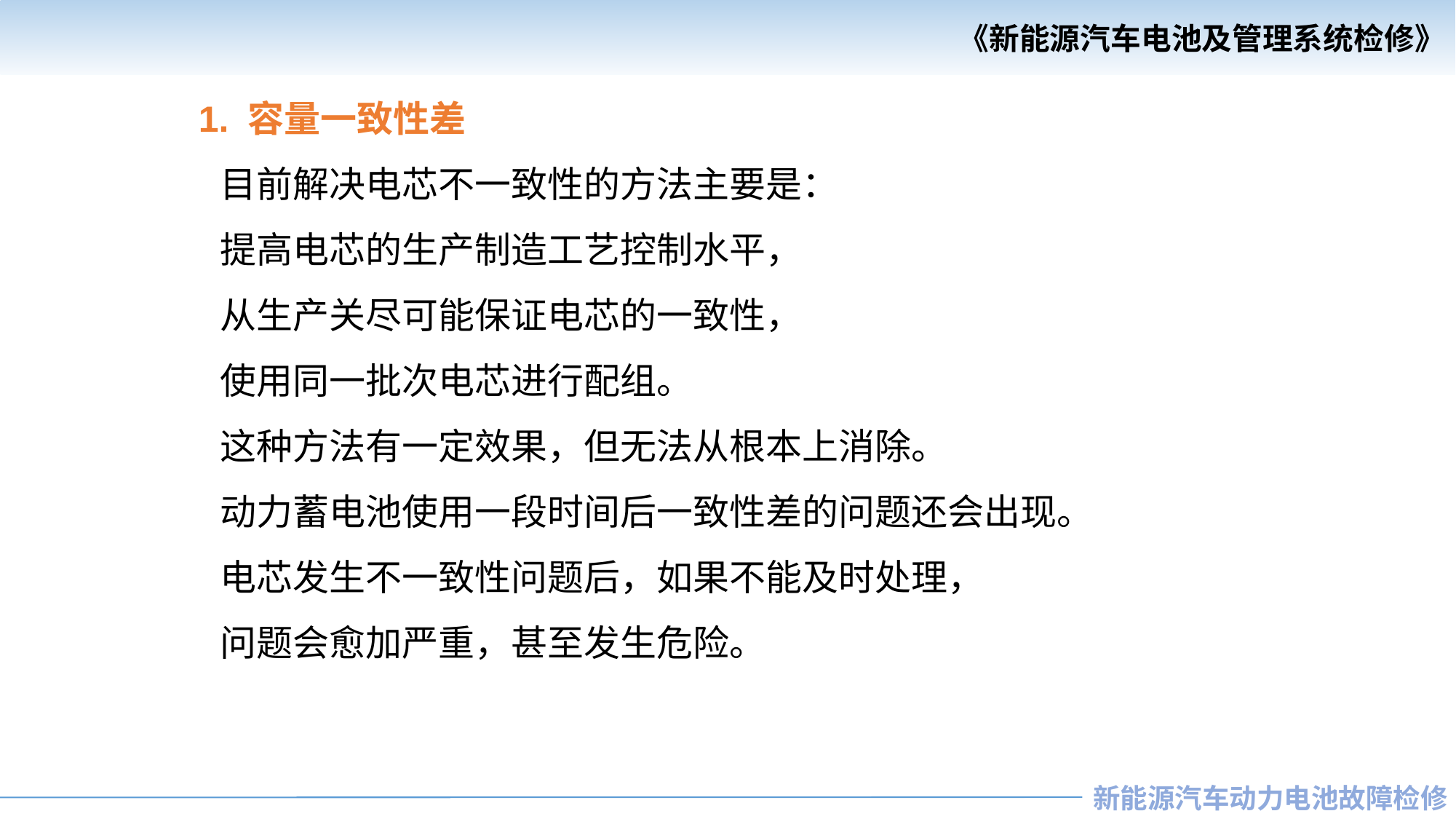

1. 容量一致性差
              目前解决电芯不一致性的方法主要是：
              提高电芯的生产制造工艺控制水平，
              从生产关尽可能保证电芯的一致性，
              使用同一批次电芯进行配组。
              这种方法有一定效果，但无法从根本上消除。
              动力蓄电池使用一段时间后一致性差的问题还会出现。
              电芯发生不一致性问题后，如果不能及时处理，
              问题会愈加严重，甚至发生危险。